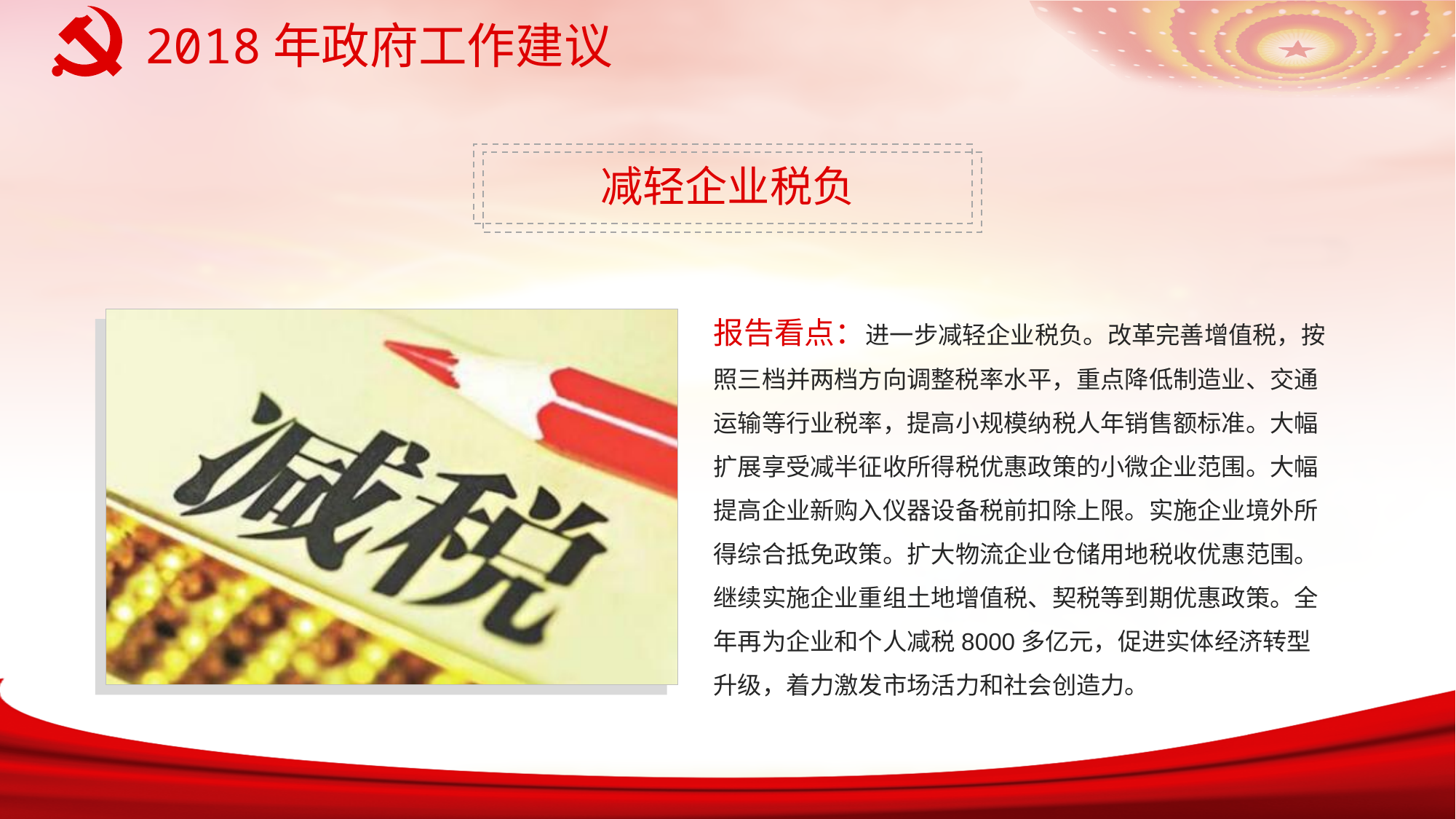

2018年政府工作建议

减轻企业税负
报告看点：进一步减轻企业税负。改革完善增值税，按照三档并两档方向调整税率水平，重点降低制造业、交通运输等行业税率，提高小规模纳税人年销售额标准。大幅扩展享受减半征收所得税优惠政策的小微企业范围。大幅提高企业新购入仪器设备税前扣除上限。实施企业境外所得综合抵免政策。扩大物流企业仓储用地税收优惠范围。继续实施企业重组土地增值税、契税等到期优惠政策。全年再为企业和个人减税8000多亿元，促进实体经济转型升级，着力激发市场活力和社会创造力。